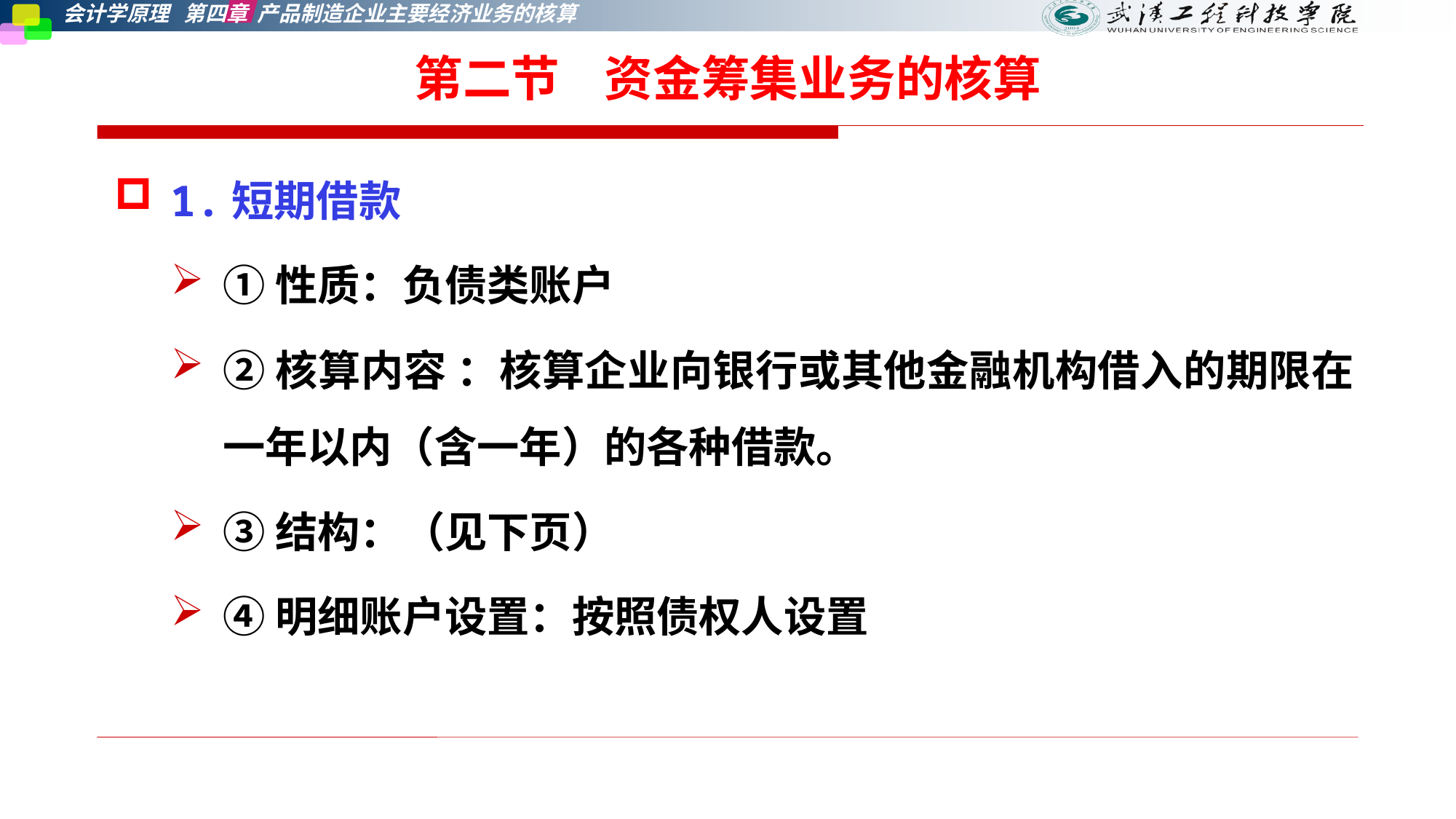

第二节    资金筹集业务的核算
1.短期借款
①性质：负债类账户
②核算内容 ：核算企业向银行或其他金融机构借入的期限在一年以内（含一年）的各种借款。
③结构：（见下页）
④明细账户设置：按照债权人设置